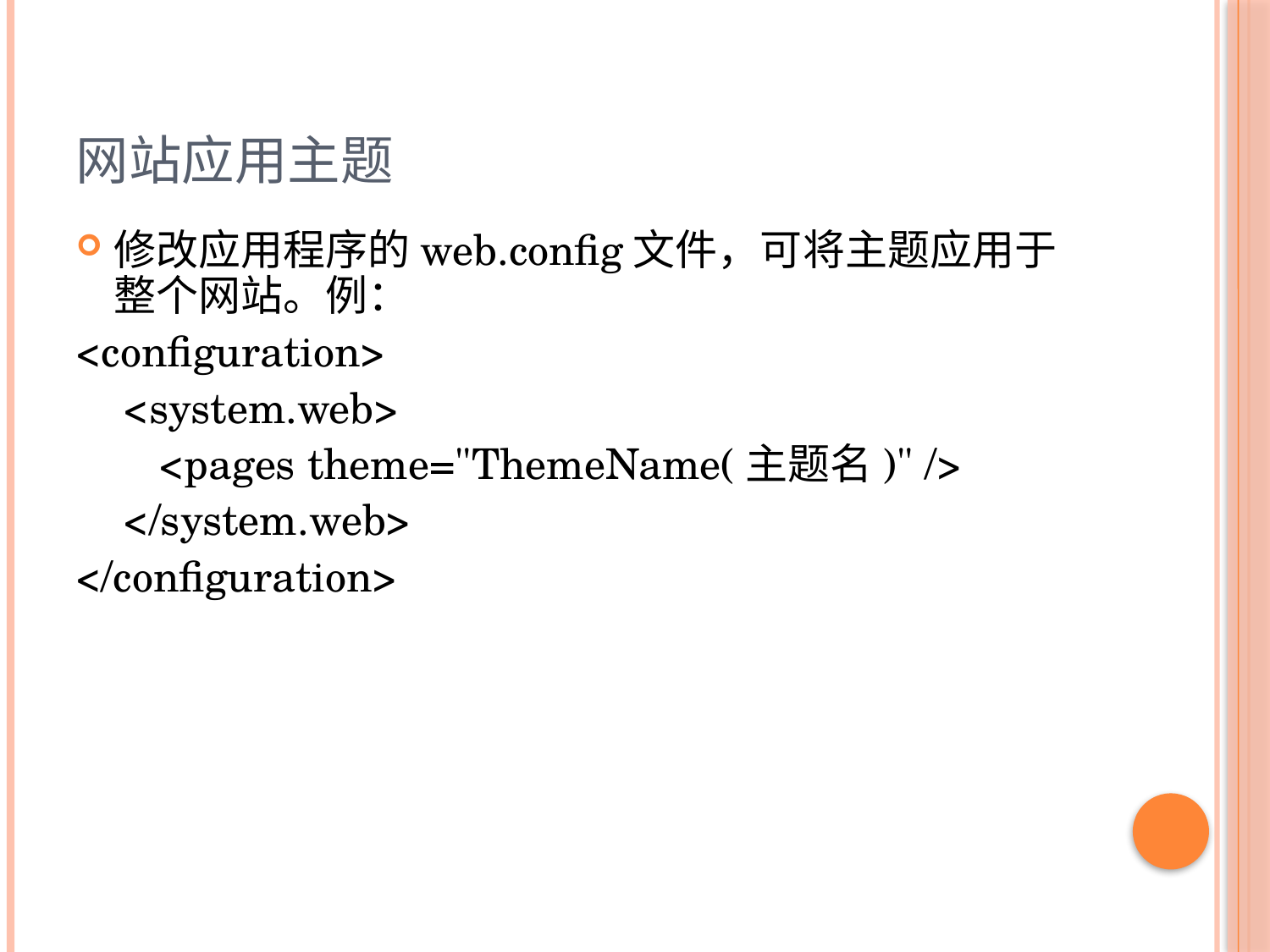

# 网站应用主题
修改应用程序的web.config文件，可将主题应用于整个网站。例：
<configuration>
    <system.web>
       <pages theme="ThemeName(主题名)" />
    </system.web>
</configuration>
14